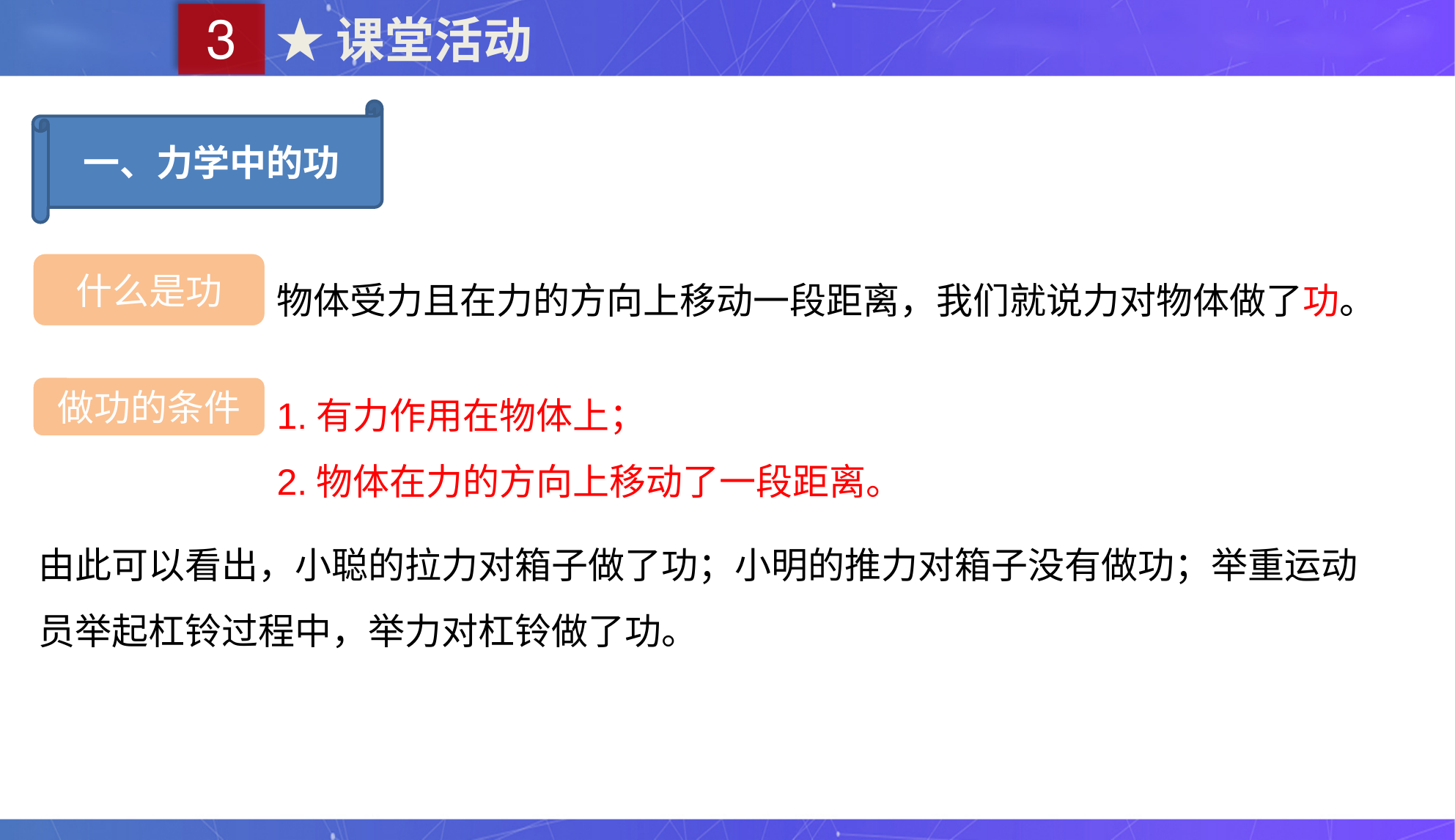

3
★课堂活动
一、力学中的功
物体受力且在力的方向上移动一段距离，我们就说力对物体做了功。
什么是功
1.有力作用在物体上；
2.物体在力的方向上移动了一段距离。
做功的条件
由此可以看出，小聪的拉力对箱子做了功；小明的推力对箱子没有做功；举重运动员举起杠铃过程中，举力对杠铃做了功。